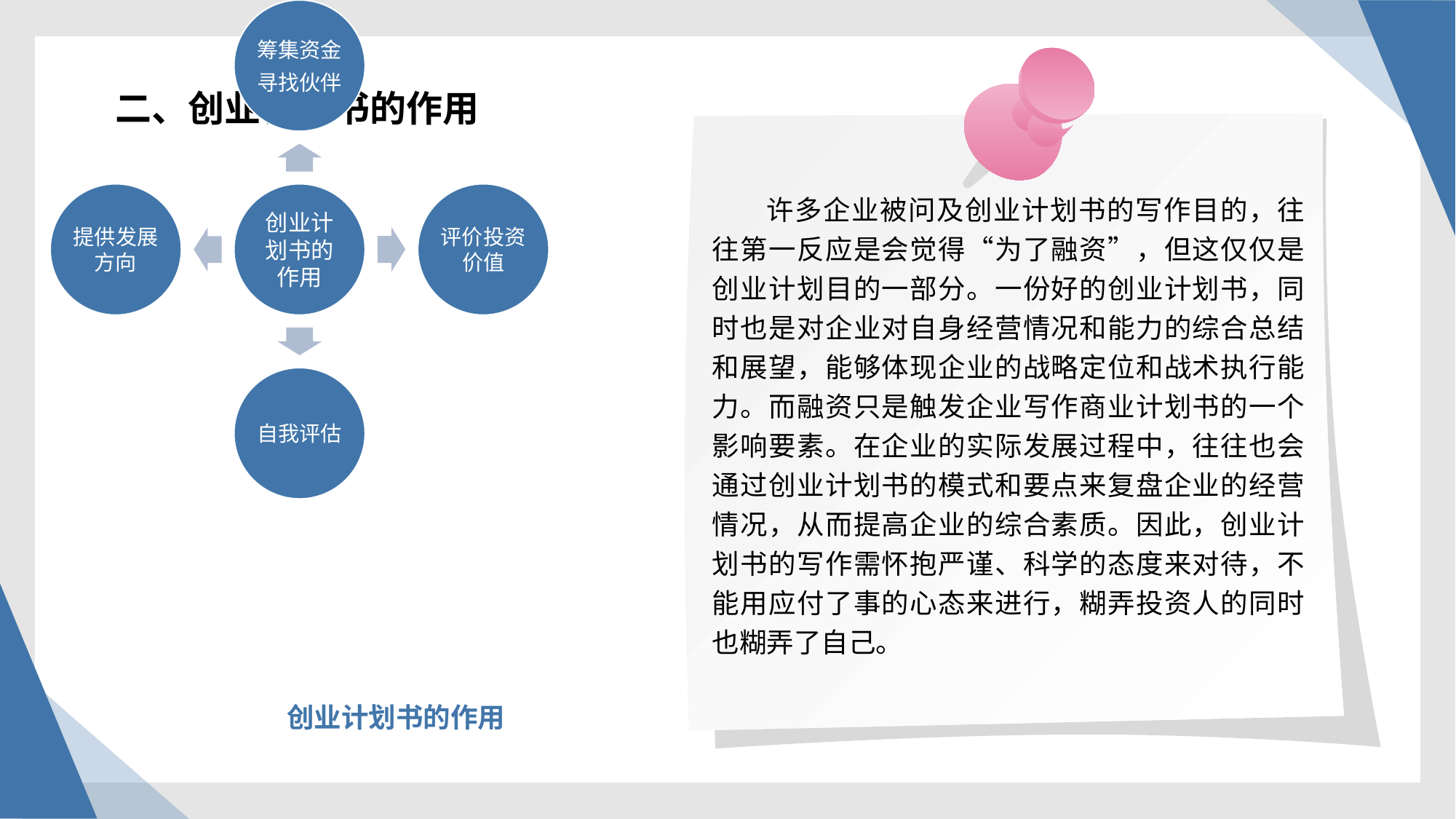

二、创业计划书的作用
许多企业被问及创业计划书的写作目的，往往第一反应是会觉得“为了融资”，但这仅仅是创业计划目的一部分。一份好的创业计划书，同时也是对企业对自身经营情况和能力的综合总结和展望，能够体现企业的战略定位和战术执行能力。而融资只是触发企业写作商业计划书的一个影响要素。在企业的实际发展过程中，往往也会通过创业计划书的模式和要点来复盘企业的经营情况，从而提高企业的综合素质。因此，创业计划书的写作需怀抱严谨、科学的态度来对待，不能用应付了事的心态来进行，糊弄投资人的同时也糊弄了自己。

创业计划书的作用

筹集资金
寻找伙伴

评价投资价值

自我评估

提供发展方向
创业计划书的作用